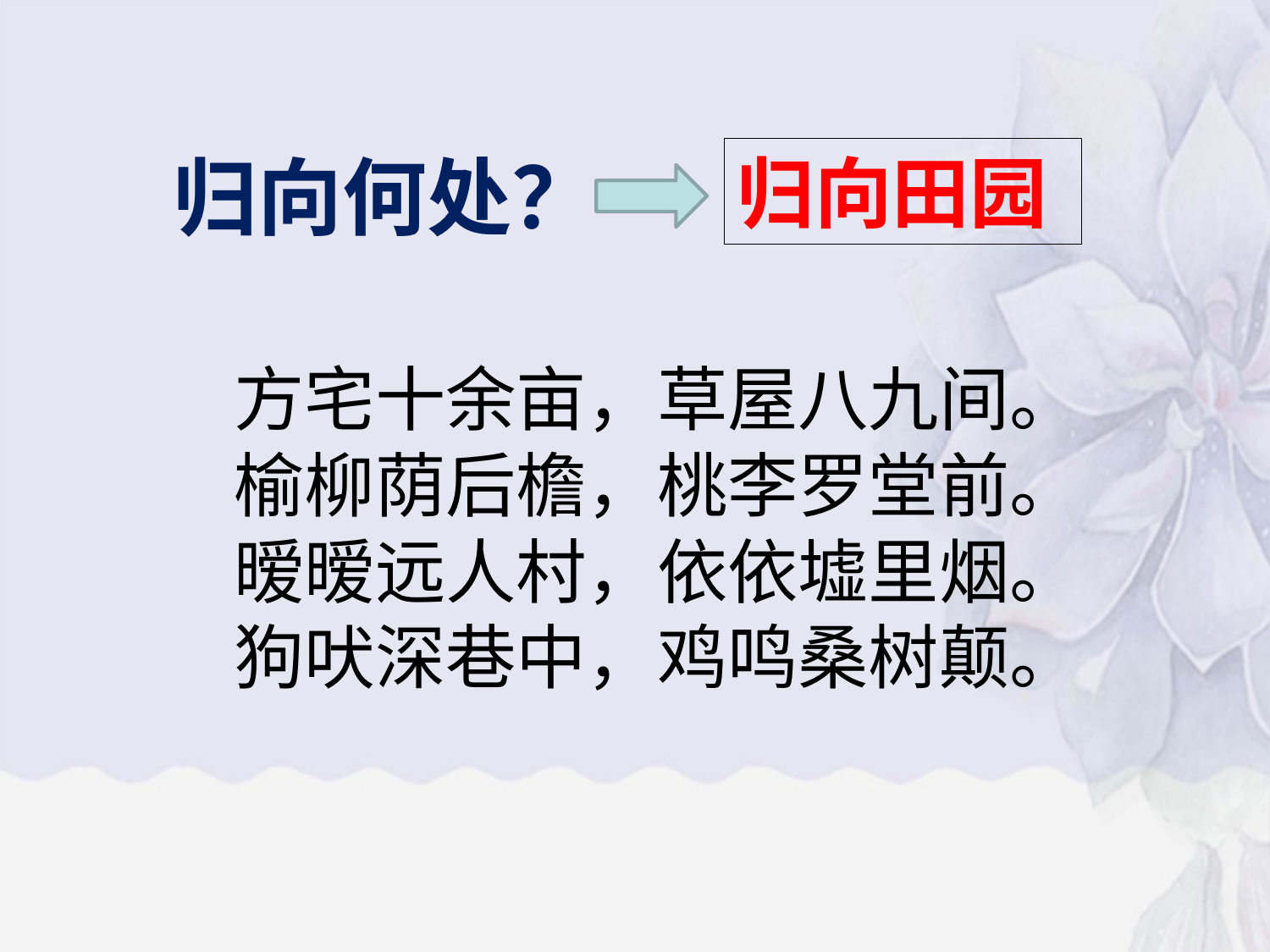

归向何处？
归向田园

方宅十余亩，草屋八九间。
榆柳荫后檐，桃李罗堂前。
暧暧远人村，依依墟里烟。
狗吠深巷中，鸡鸣桑树颠。